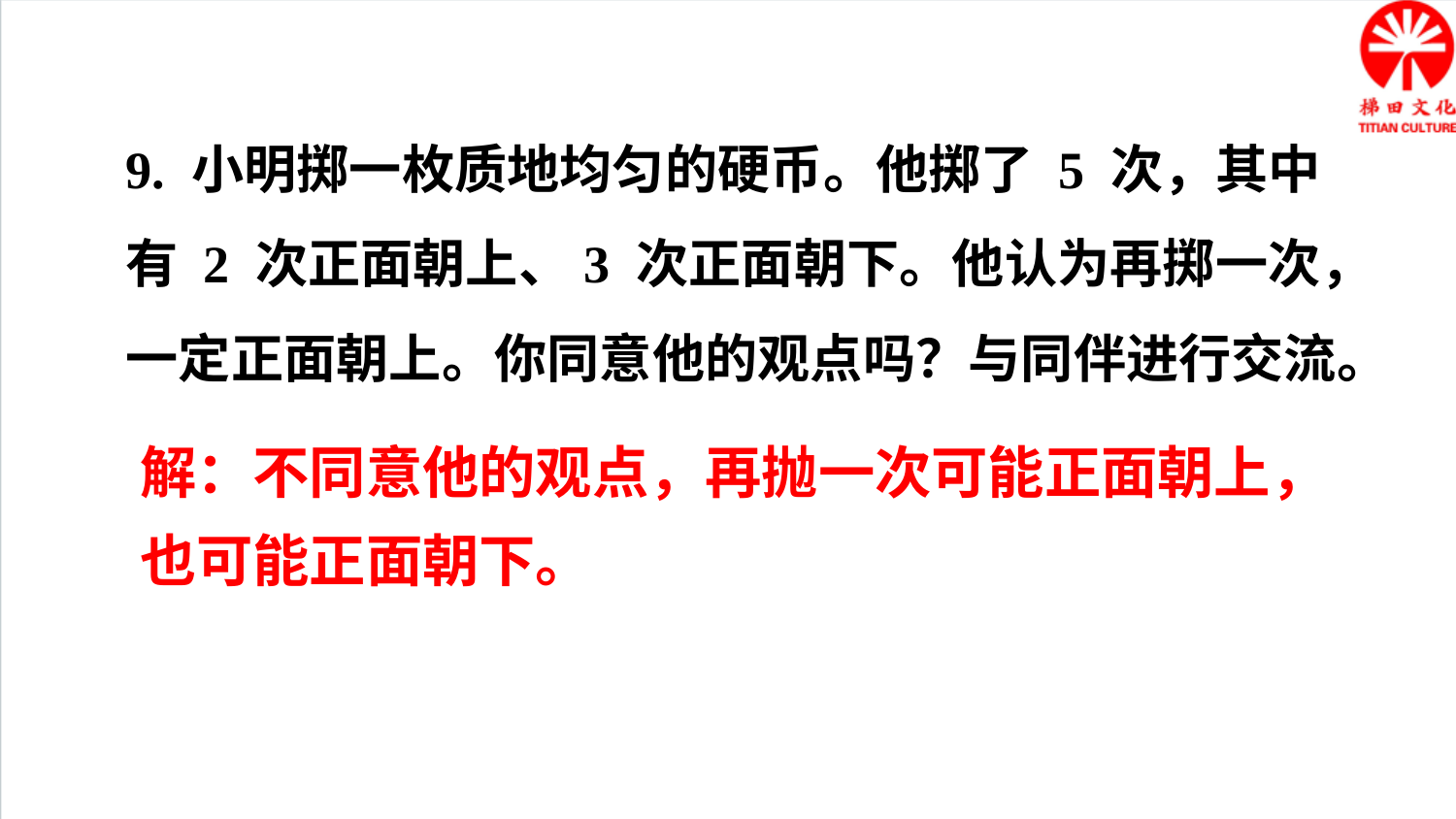

9. 小明掷一枚质地均匀的硬币。他掷了 5 次，其中有 2 次正面朝上、3 次正面朝下。他认为再掷一次，一定正面朝上。你同意他的观点吗？与同伴进行交流。
解：不同意他的观点，再抛一次可能正面朝上，也可能正面朝下。